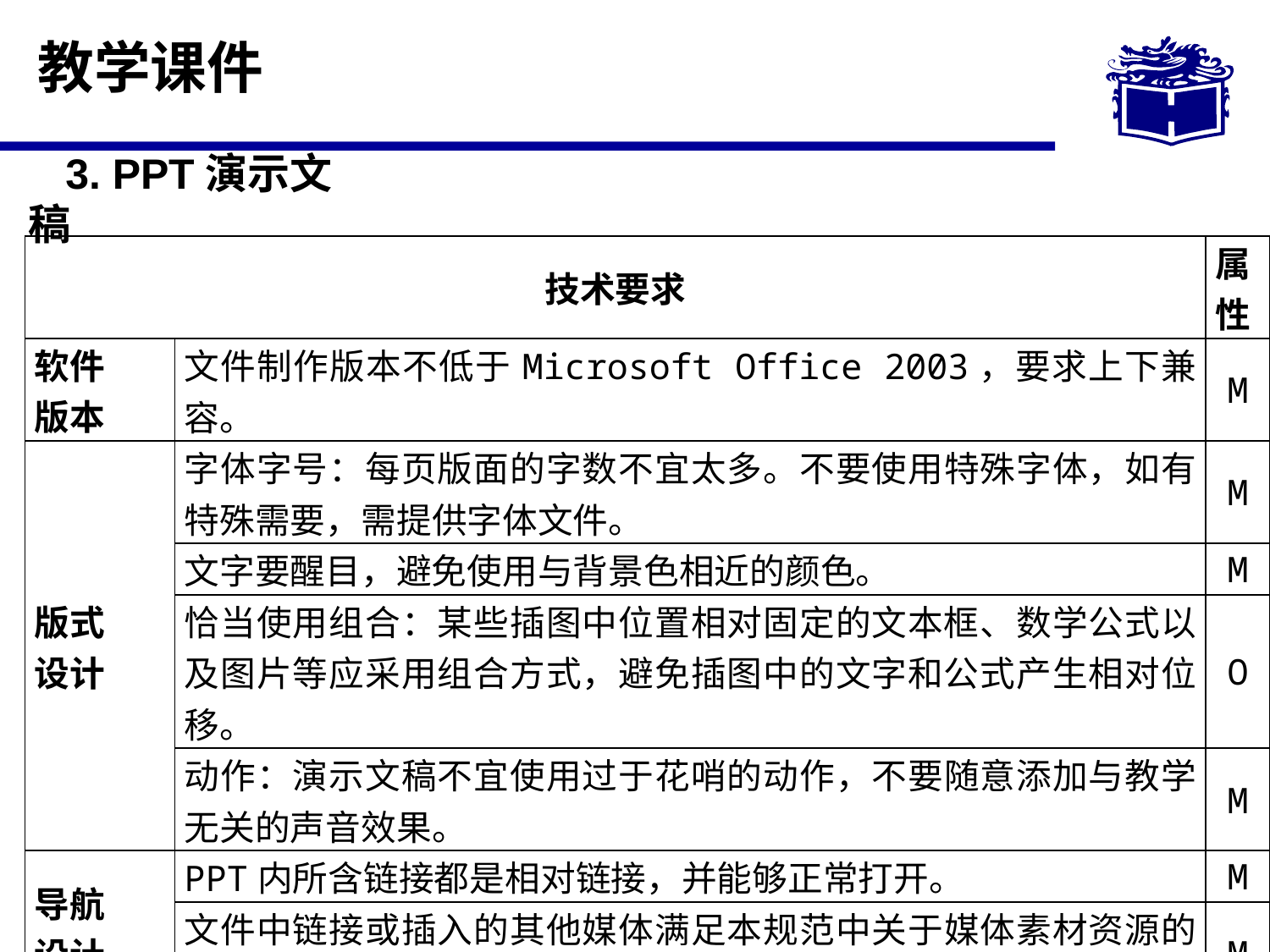

# 教学课件
3. PPT演示文稿
| 技术要求 |  | 属性 |
| --- | --- | --- |
| 软件 版本 | 文件制作版本不低于Microsoft Office 2003，要求上下兼容。 | M |
| 版式 设计 | 字体字号：每页版面的字数不宜太多。不要使用特殊字体，如有特殊需要，需提供字体文件。 | M |
|  | 文字要醒目，避免使用与背景色相近的颜色。 | M |
|  | 恰当使用组合：某些插图中位置相对固定的文本框、数学公式以及图片等应采用组合方式，避免插图中的文字和公式产生相对位移。 | O |
|  | 动作：演示文稿不宜使用过于花哨的动作，不要随意添加与教学无关的声音效果。 | M |
| 导航 设计 | PPT内所含链接都是相对链接，并能够正常打开。 | M |
|  | 文件中链接或插入的其他媒体满足本规范中关于媒体素材资源的技术要求。 | M |
| 宏 | 播放时不要出现宏病毒提示。 | O |